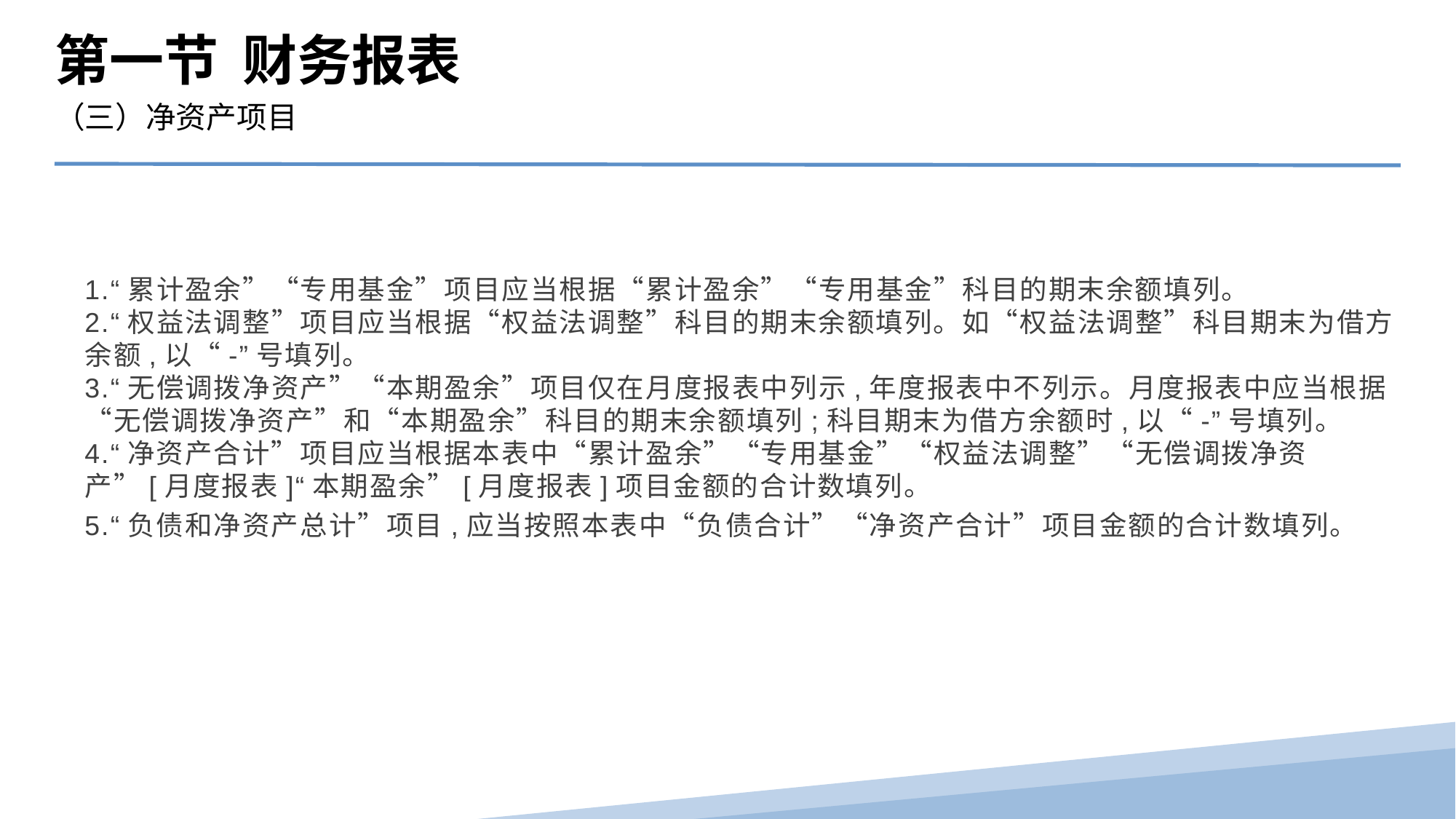

第一节  财务报表
（三）净资产项目
1.“累计盈余”“专用基金”项目应当根据“累计盈余”“专用基金”科目的期末余额填列。
2.“权益法调整”项目应当根据“权益法调整”科目的期末余额填列。如“权益法调整”科目期末为借方余额,以“-”号填列。
3.“无偿调拨净资产”“本期盈余”项目仅在月度报表中列示,年度报表中不列示。月度报表中应当根据“无偿调拨净资产”和“本期盈余”科目的期末余额填列;科目期末为借方余额时,以“-”号填列。
4.“净资产合计”项目应当根据本表中“累计盈余”“专用基金”“权益法调整”“无偿调拨净资产”[月度报表]“本期盈余”[月度报表]项目金额的合计数填列。
5.“负债和净资产总计”项目,应当按照本表中“负债合计”“净资产合计”项目金额的合计数填列。